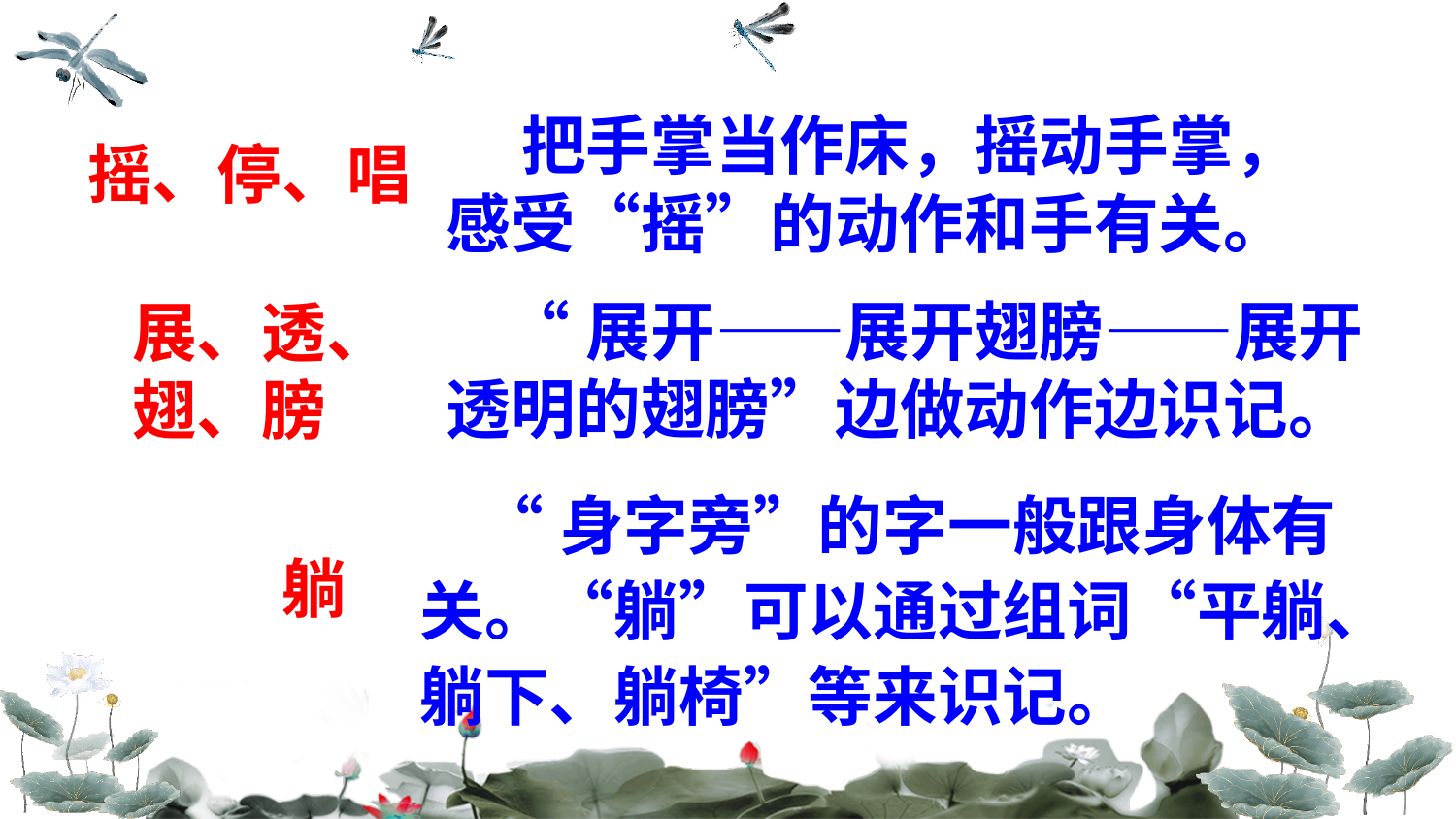

把手掌当作床，摇动手掌，感受“摇”的动作和手有关。
摇、停、唱
    “展开——展开翅膀——展开透明的翅膀”边做动作边识记。
展、透、翅、膀
    “身字旁”的字一般跟身体有关。“躺”可以通过组词“平躺、躺下、躺椅”等来识记。
躺